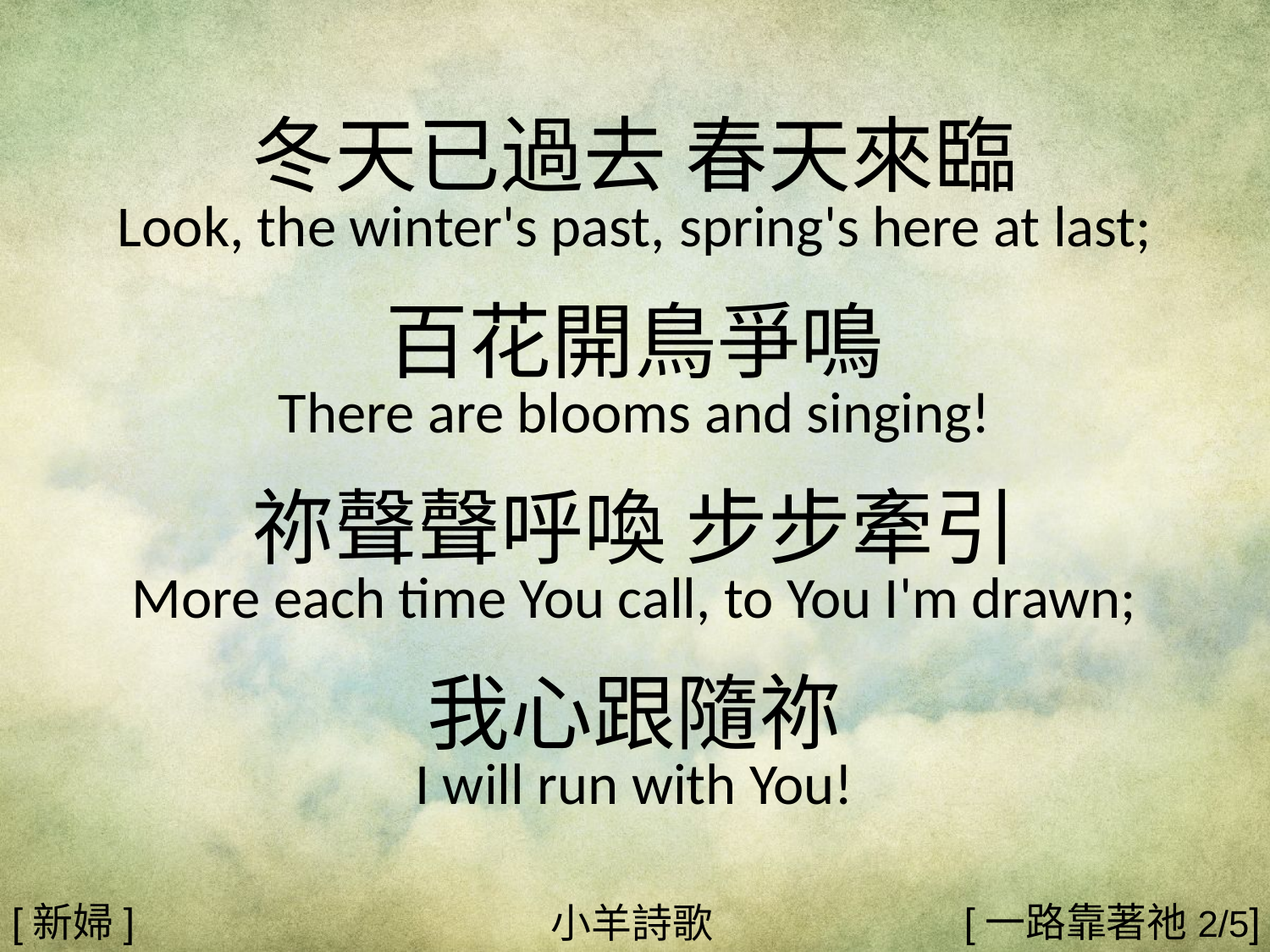

冬天已過去 春天來臨
Look, the winter's past, spring's here at last;

百花開鳥爭鳴
There are blooms and singing!

祢聲聲呼喚 步步牽引
More each time You call, to You I'm drawn;

我心跟隨祢
I will run with You!
#

[新婦]
[一路靠著祂2/5]
小羊詩歌